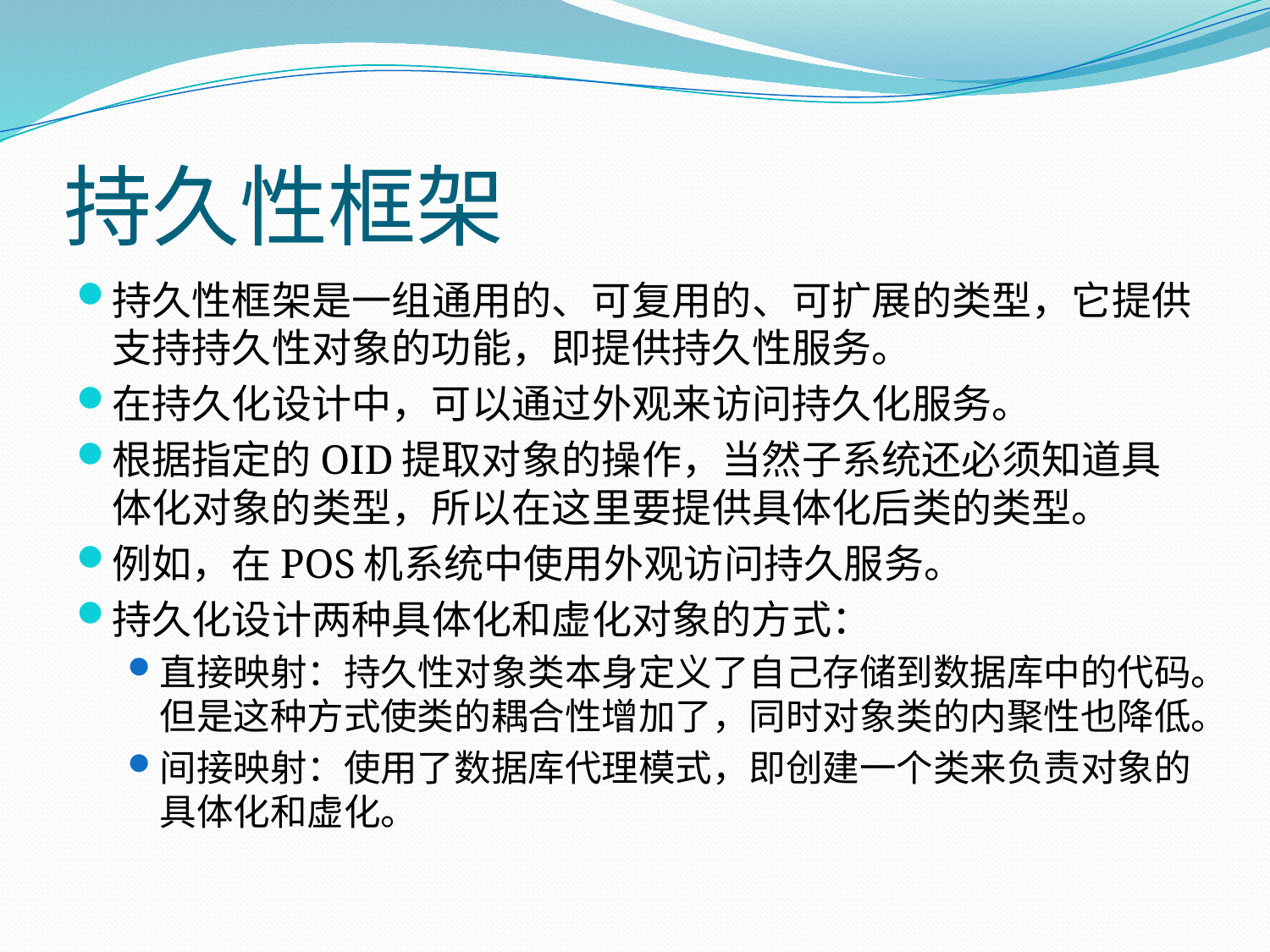

# 持久性框架
持久性框架是一组通用的、可复用的、可扩展的类型，它提供支持持久性对象的功能，即提供持久性服务。
在持久化设计中，可以通过外观来访问持久化服务。
根据指定的OID提取对象的操作，当然子系统还必须知道具体化对象的类型，所以在这里要提供具体化后类的类型。
例如，在POS机系统中使用外观访问持久服务。
持久化设计两种具体化和虚化对象的方式：
直接映射：持久性对象类本身定义了自己存储到数据库中的代码。但是这种方式使类的耦合性增加了，同时对象类的内聚性也降低。
间接映射：使用了数据库代理模式，即创建一个类来负责对象的具体化和虚化。